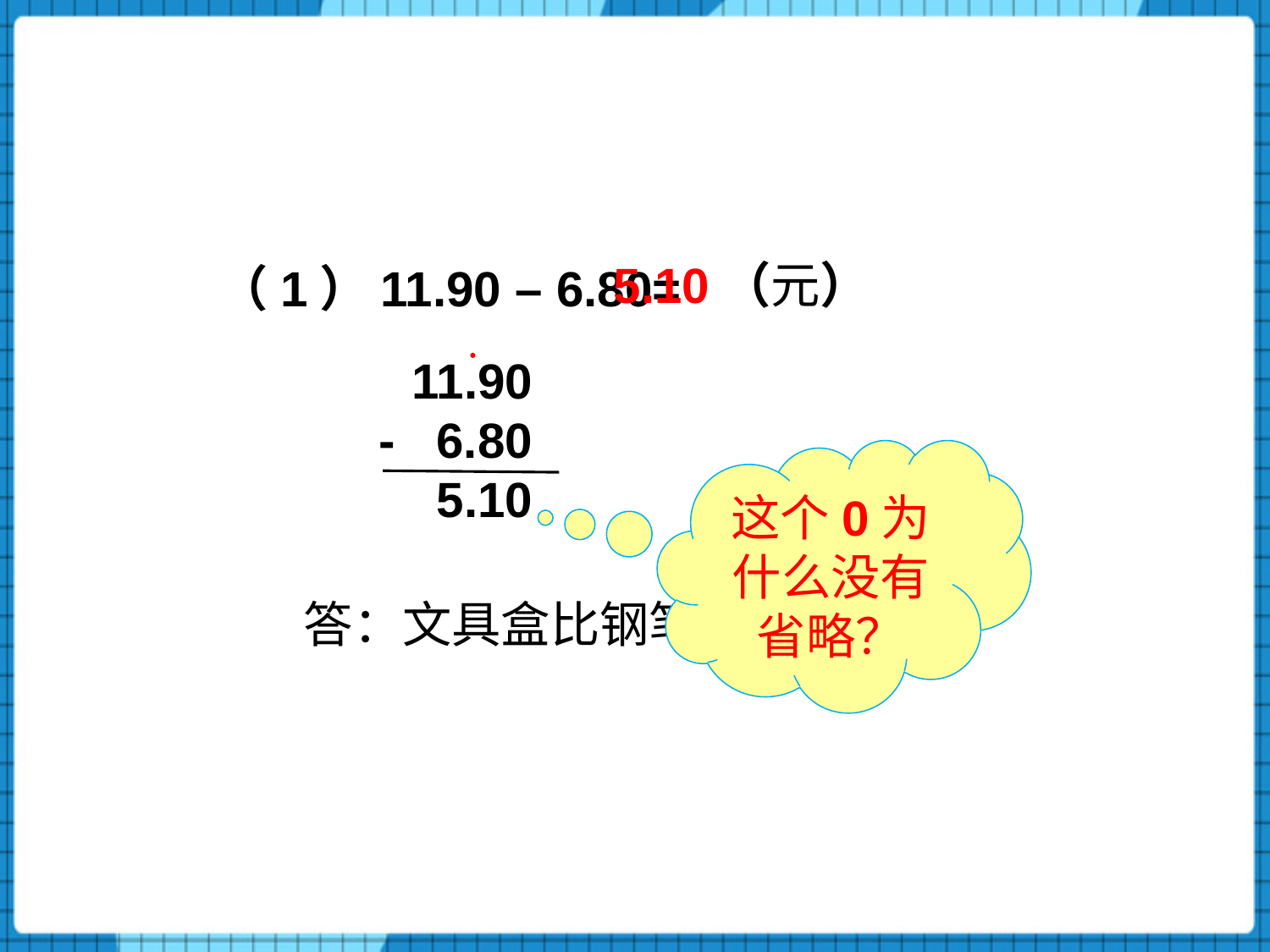

5.10（元）
（1）11.90 – 6.80=
11.90
-   6.80
5.10

这个0为什么没有省略？

答：文具盒比钢笔贵4.60元。